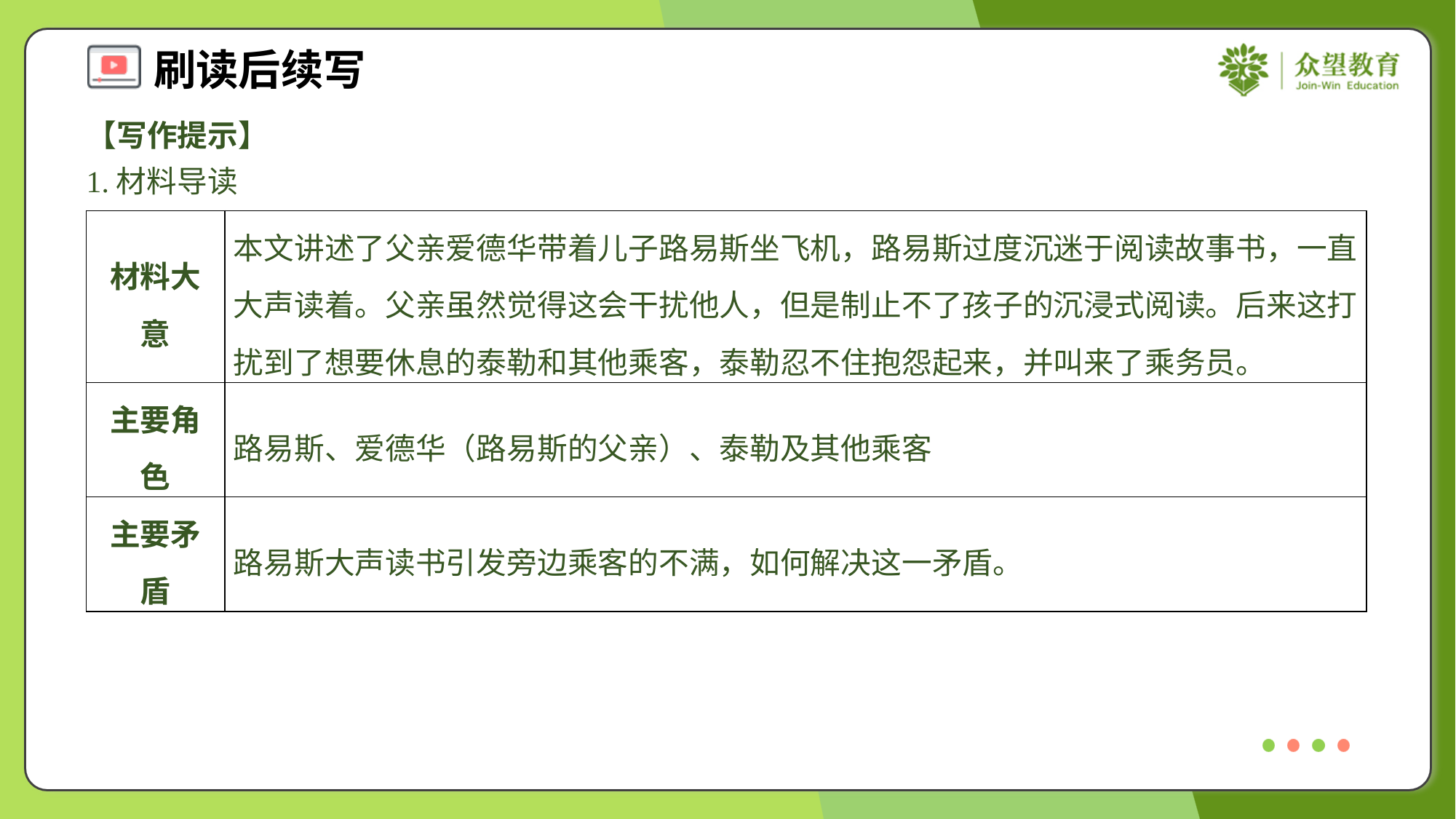

【写作提示】
1.材料导读
| 材料大意 | 本文讲述了父亲爱德华带着儿子路易斯坐飞机，路易斯过度沉迷于阅读故事书，一直大声读着。父亲虽然觉得这会干扰他人，但是制止不了孩子的沉浸式阅读。后来这打扰到了想要休息的泰勒和其他乘客，泰勒忍不住抱怨起来，并叫来了乘务员。 |
| --- | --- |
| 主要角色 | 路易斯、爱德华（路易斯的父亲）、泰勒及其他乘客 |
| 主要矛盾 | 路易斯大声读书引发旁边乘客的不满，如何解决这一矛盾。 |